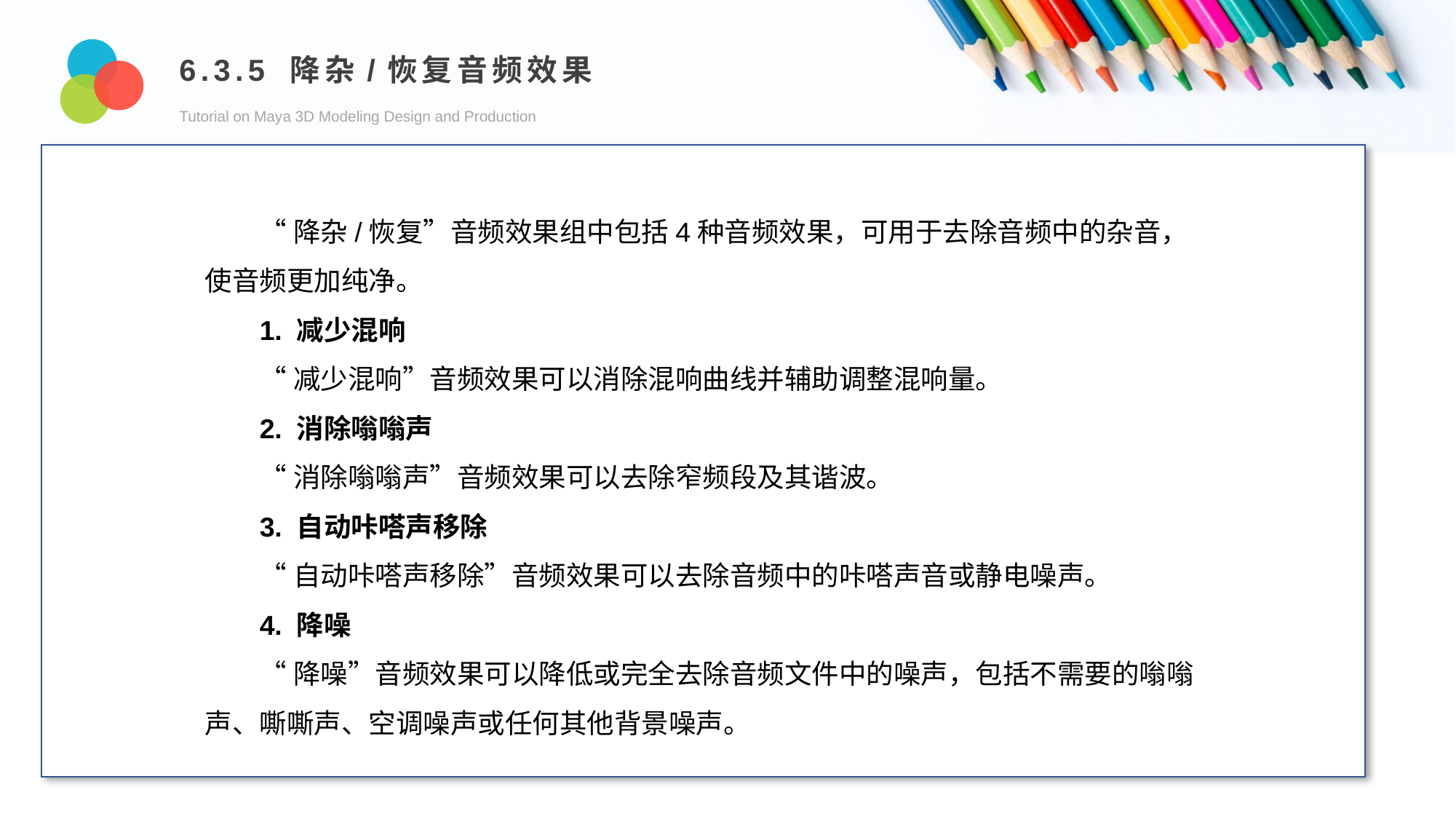

6.3.5 降杂/恢复音频效果
Tutorial on Maya 3D Modeling Design and Production
Design and Production
“降杂/恢复”音频效果组中包括4种音频效果，可用于去除音频中的杂音，使音频更加纯净。
1. 减少混响
“减少混响”音频效果可以消除混响曲线并辅助调整混响量。
2. 消除嗡嗡声
“消除嗡嗡声”音频效果可以去除窄频段及其谐波。
3. 自动咔嗒声移除
“自动咔嗒声移除”音频效果可以去除音频中的咔嗒声音或静电噪声。
4. 降噪
“降噪”音频效果可以降低或完全去除音频文件中的噪声，包括不需要的嗡嗡声、嘶嘶声、空调噪声或任何其他背景噪声。